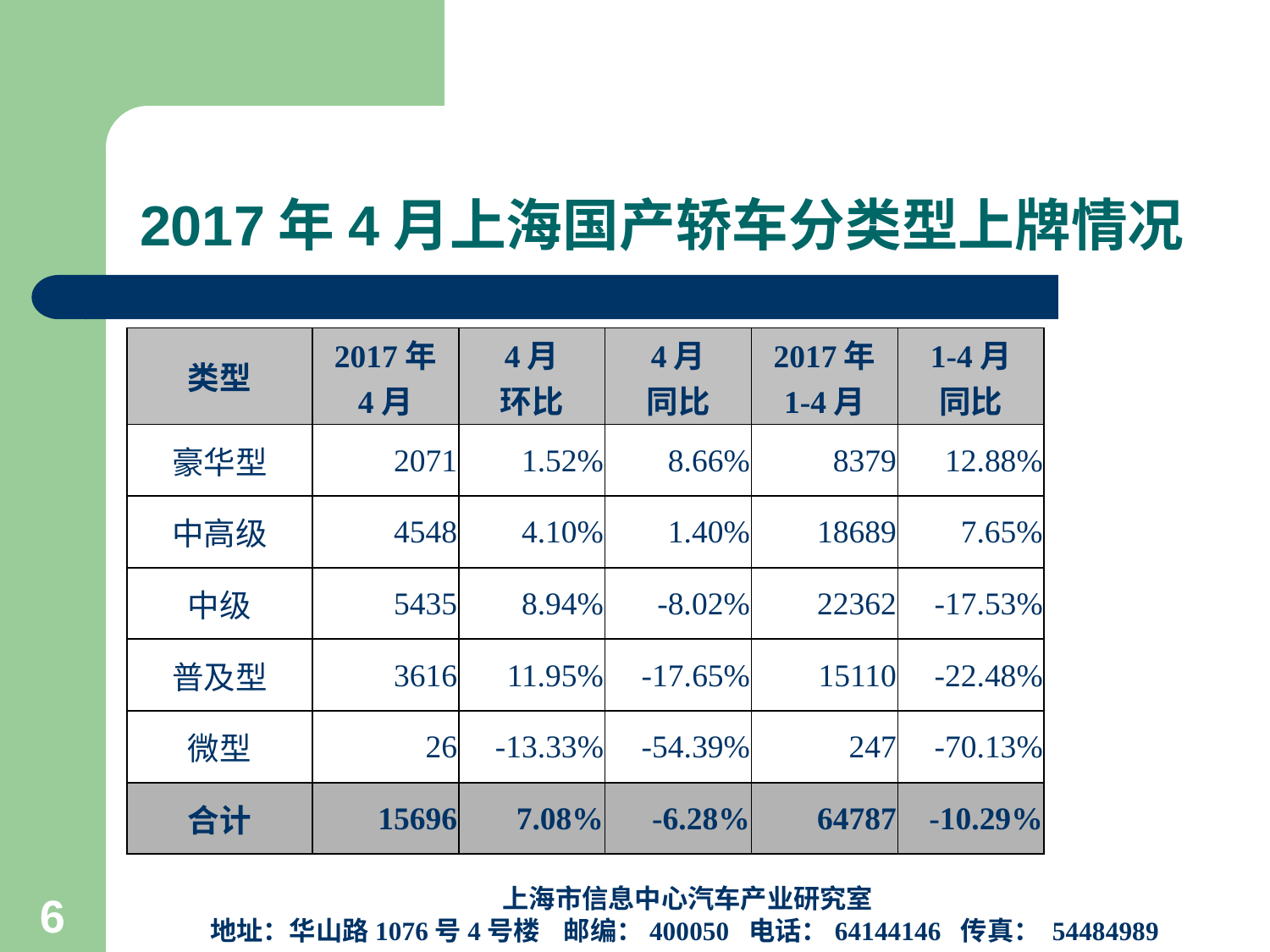

# 2017年4月上海国产轿车分类型上牌情况
| 类型 | 2017年 4月 | 4月 环比 | 4月 同比 | 2017年 1-4月 | 1-4月 同比 |
| --- | --- | --- | --- | --- | --- |
| 豪华型 | 2071 | 1.52% | 8.66% | 8379 | 12.88% |
| 中高级 | 4548 | 4.10% | 1.40% | 18689 | 7.65% |
| 中级 | 5435 | 8.94% | -8.02% | 22362 | -17.53% |
| 普及型 | 3616 | 11.95% | -17.65% | 15110 | -22.48% |
| 微型 | 26 | -13.33% | -54.39% | 247 | -70.13% |
| 合计 | 15696 | 7.08% | -6.28% | 64787 | -10.29% |
上海市信息中心汽车产业研究室
地址：华山路1076号4号楼    邮编：400050  电话：64144146  传真： 54484989
6